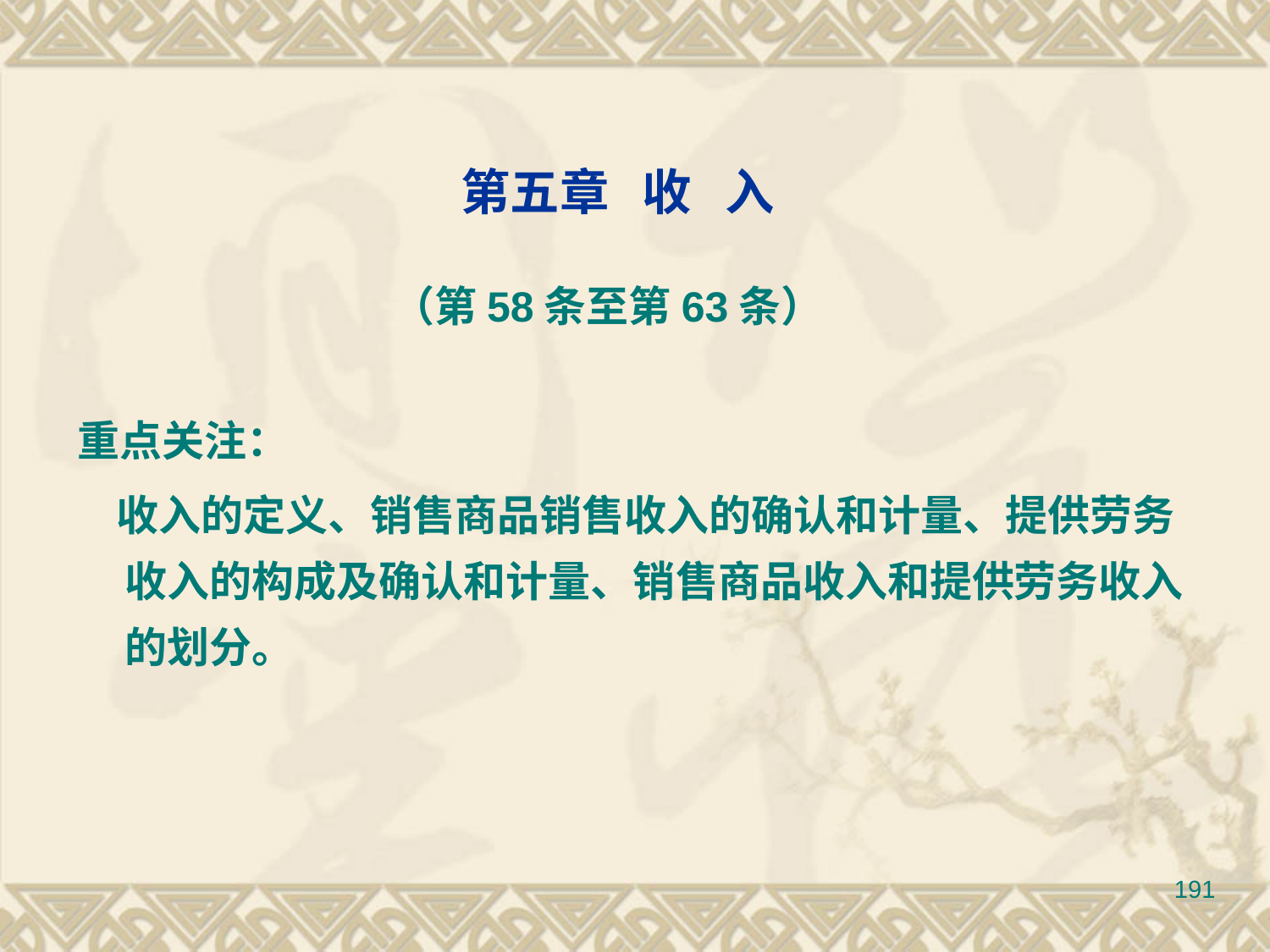

第五章   收   入
                           （第58条至第63条）

重点关注：
   收入的定义、销售商品销售收入的确认和计量、提供劳务收入的构成及确认和计量、销售商品收入和提供劳务收入的划分。

191